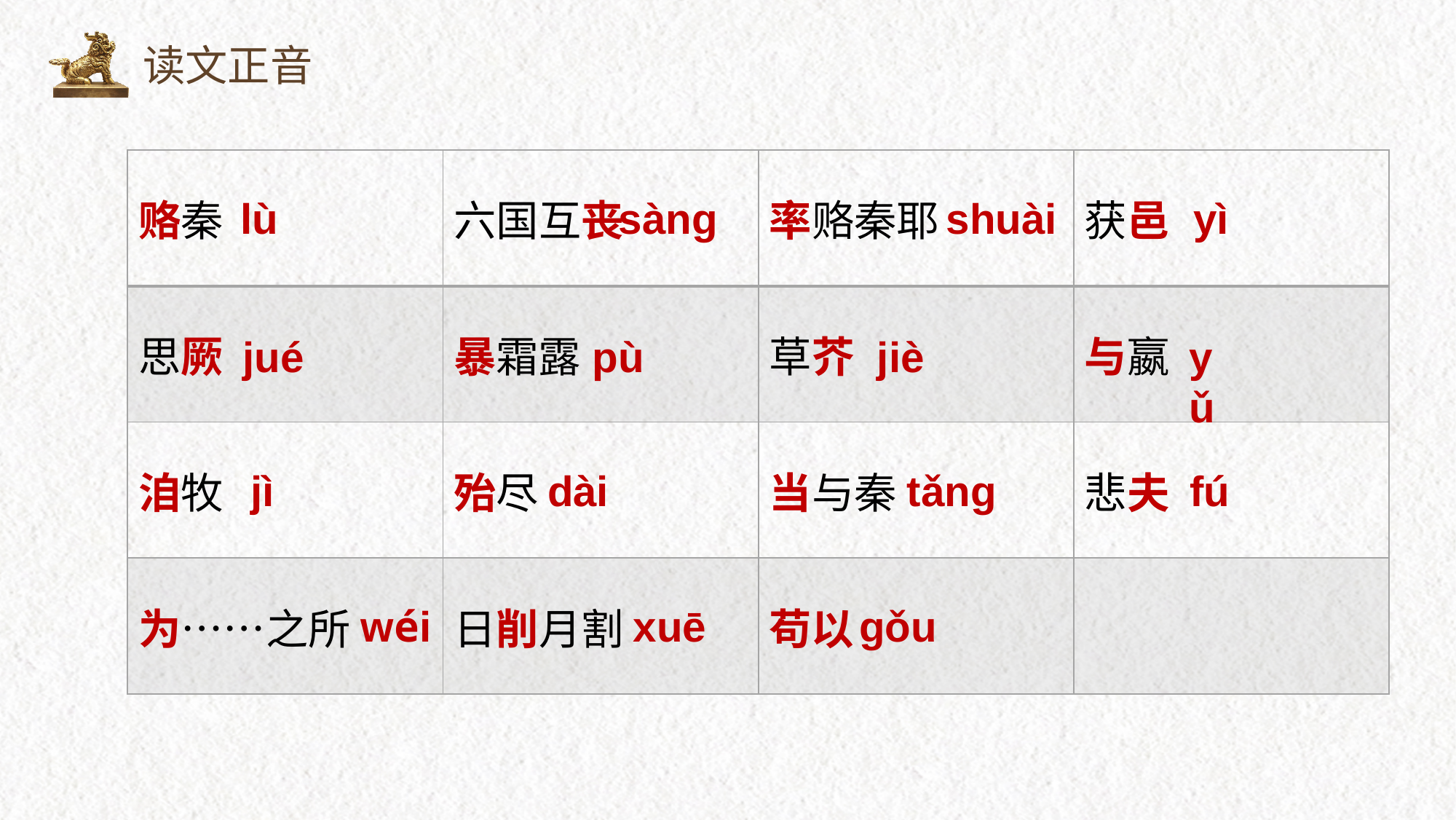

读文正音
| 赂秦 | 六国互丧 | 率赂秦耶 | 获邑 |
| --- | --- | --- | --- |
| 思厥 | 暴霜露 | 草芥 | 与嬴 |
| 洎牧 | 殆尽 | 当与秦 | 悲夫 |
| 为……之所 | 日削月割 | 苟以 |  |
lù
sàng
shuài
yì
jué
pù
jiè
yǔ
jì
dài
tǎng
fú
wéi
xuē
gǒu